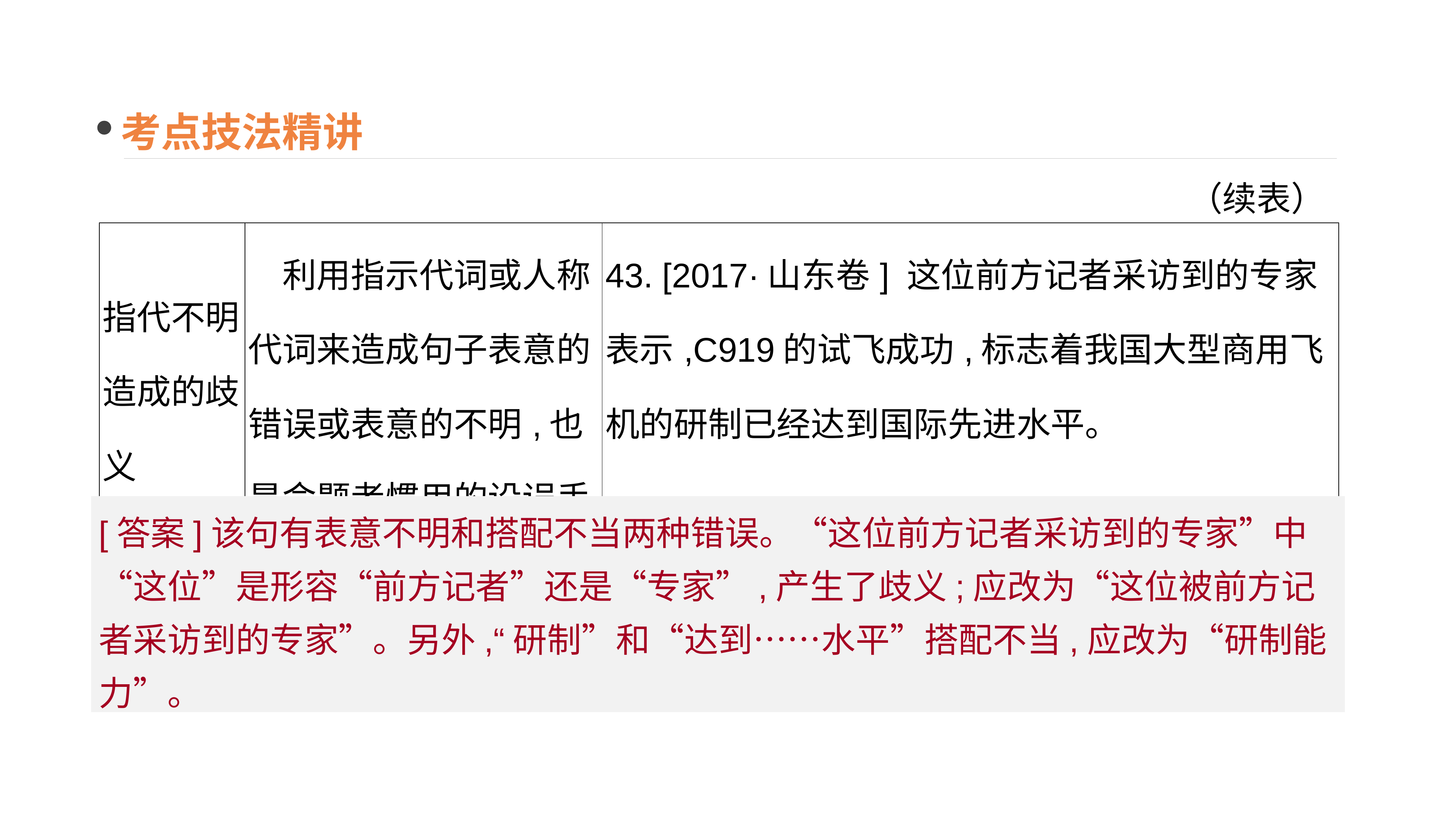

考点技法精讲

（续表）
| 指代不明造成的歧义 | 利用指示代词或人称代词来造成句子表意的错误或表意的不明,也是命题者惯用的设误手法 | 43. [2017·山东卷] 这位前方记者采访到的专家表示,C919的试飞成功,标志着我国大型商用飞机的研制已经达到国际先进水平。 \_\_\_\_\_\_\_\_\_\_\_\_\_\_\_\_\_\_\_\_\_\_\_\_\_\_\_\_\_\_\_\_\_\_\_\_\_\_\_\_\_\_\_\_\_\_\_ |
| --- | --- | --- |

[答案]该句有表意不明和搭配不当两种错误。“这位前方记者采访到的专家”中“这位”是形容“前方记者”还是“专家”,产生了歧义;应改为“这位被前方记者采访到的专家”。另外,“研制”和“达到……水平”搭配不当,应改为“研制能力”。